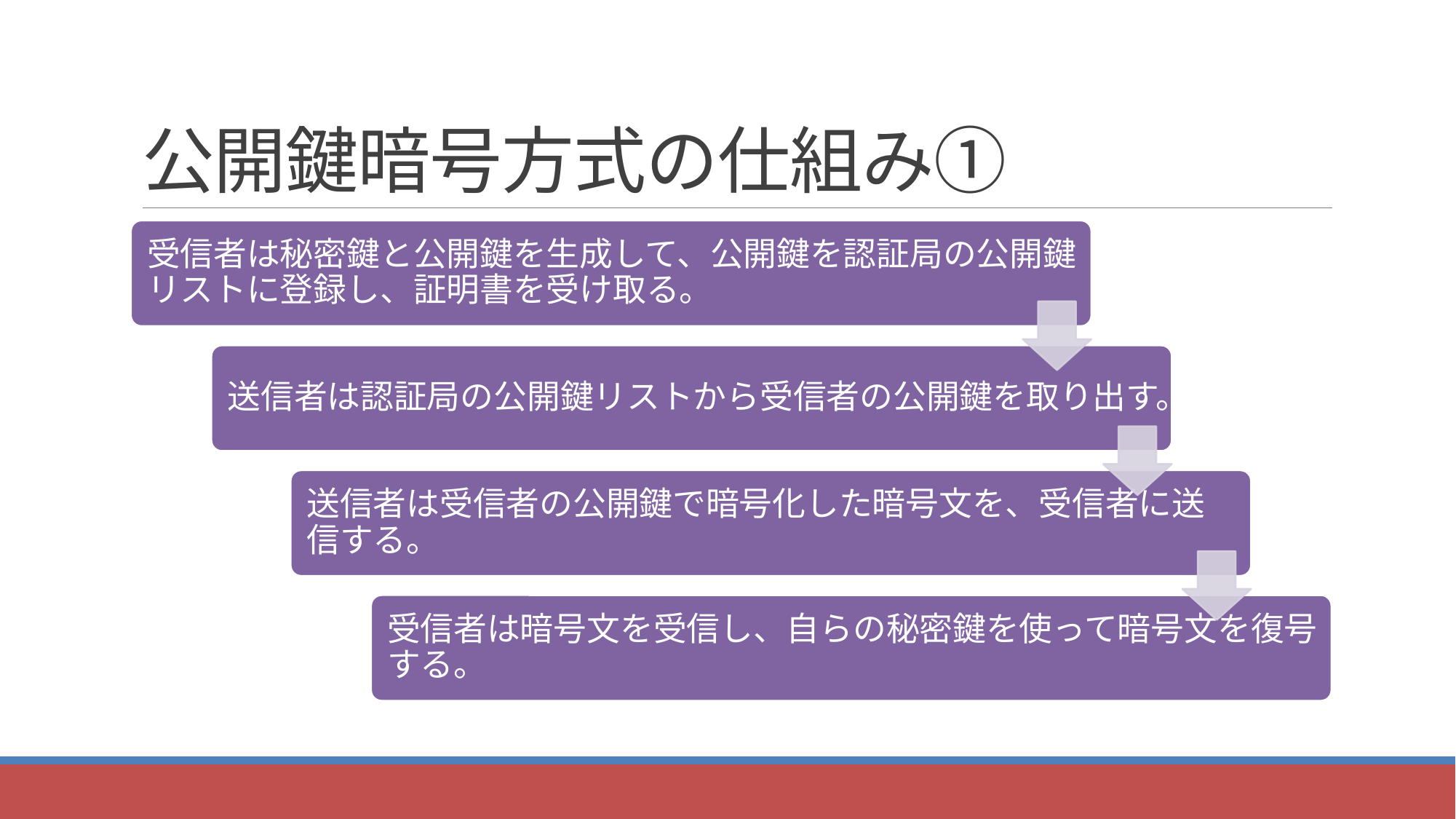

# 公開鍵暗号方式の仕組み①
受信者は秘密鍵と公開鍵を生成して、公開鍵を認証局の公開鍵リストに登録し、証明書を受け取る。
送信者は認証局の公開鍵リストから受信者の公開鍵を取り出す。
送信者は受信者の公開鍵で暗号化した暗号文を、受信者に送信する。
受信者は暗号文を受信し、自らの秘密鍵を使って暗号文を復号する。